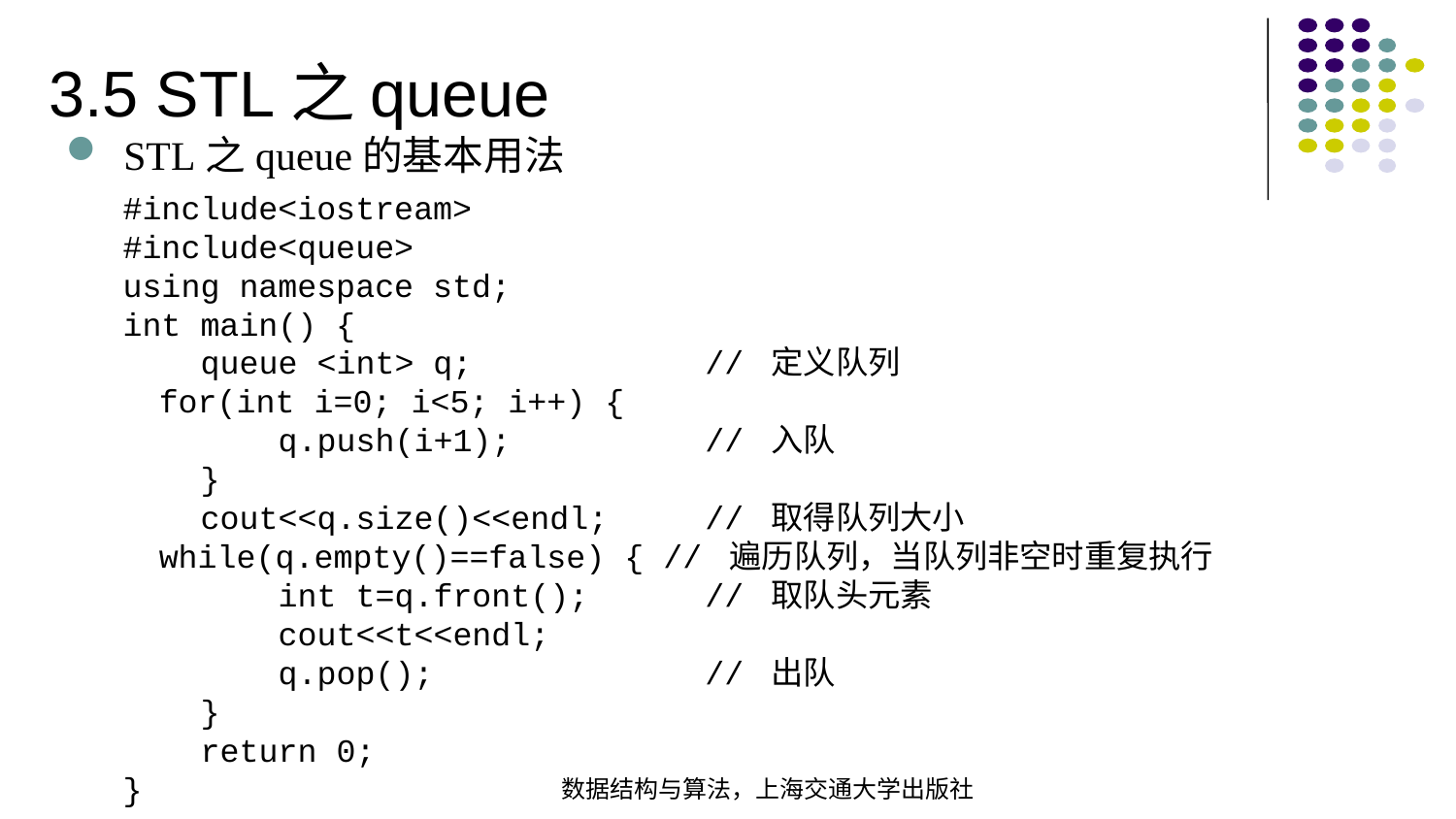

3.5 STL之queue
STL之queue的基本用法
#include<iostream>#include<queue>using namespace std;int main() {    queue <int> q;            // 定义队列    for(int i=0; i<5; i++) {        q.push(i+1);          // 入队     }    cout<<q.size()<<endl;     // 取得队列大小    while(q.empty()==false) { // 遍历队列，当队列非空时重复执行            int t=q.front();      // 取队头元素         cout<<t<<endl;        q.pop();              // 出队     }    return 0;}